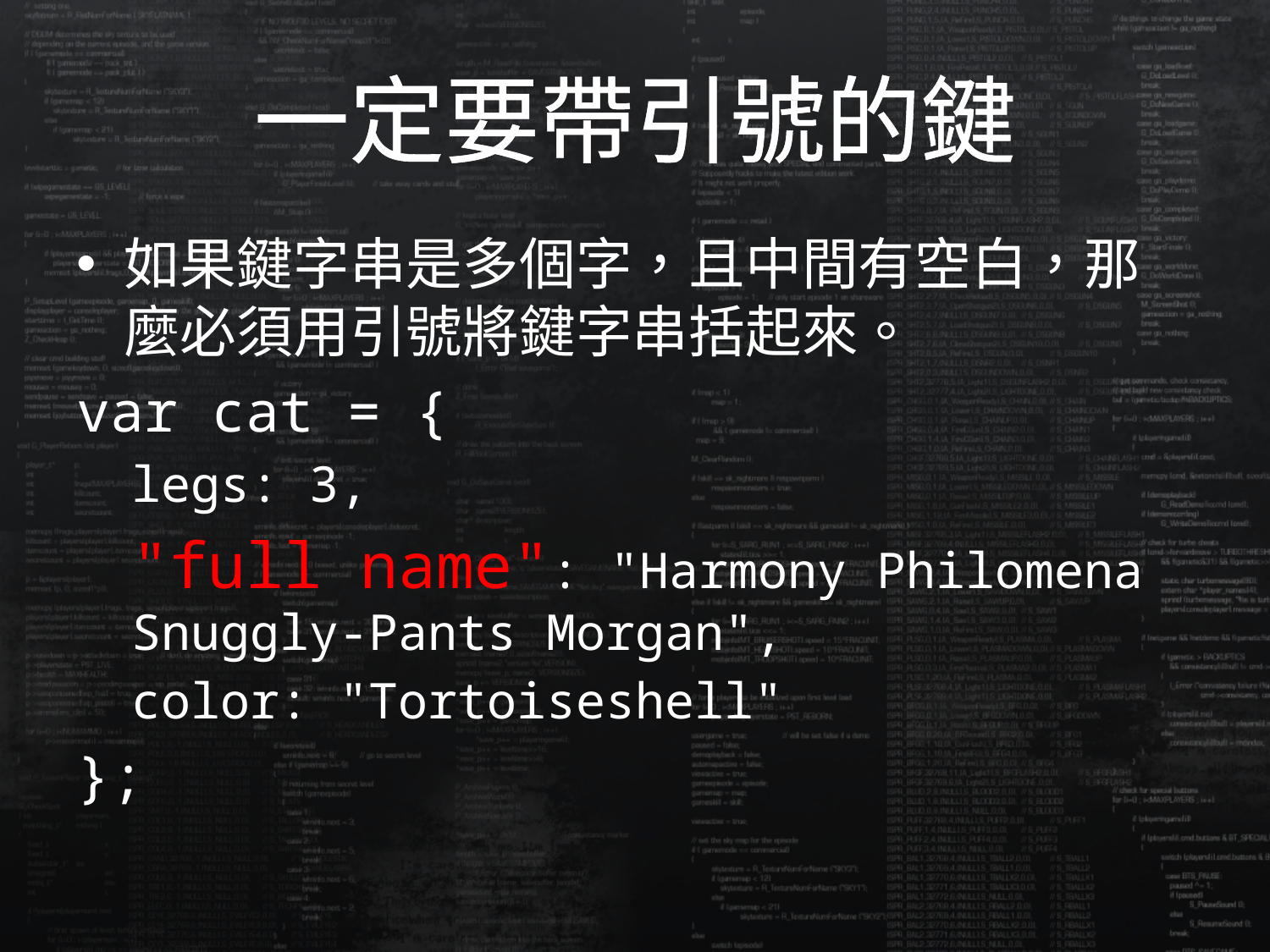

# 一定要帶引號的鍵
如果鍵字串是多個字，且中間有空白，那麼必須用引號將鍵字串括起來。
var cat = {
legs: 3,
"full name": "Harmony Philomena Snuggly-Pants Morgan",
color: "Tortoiseshell"
};